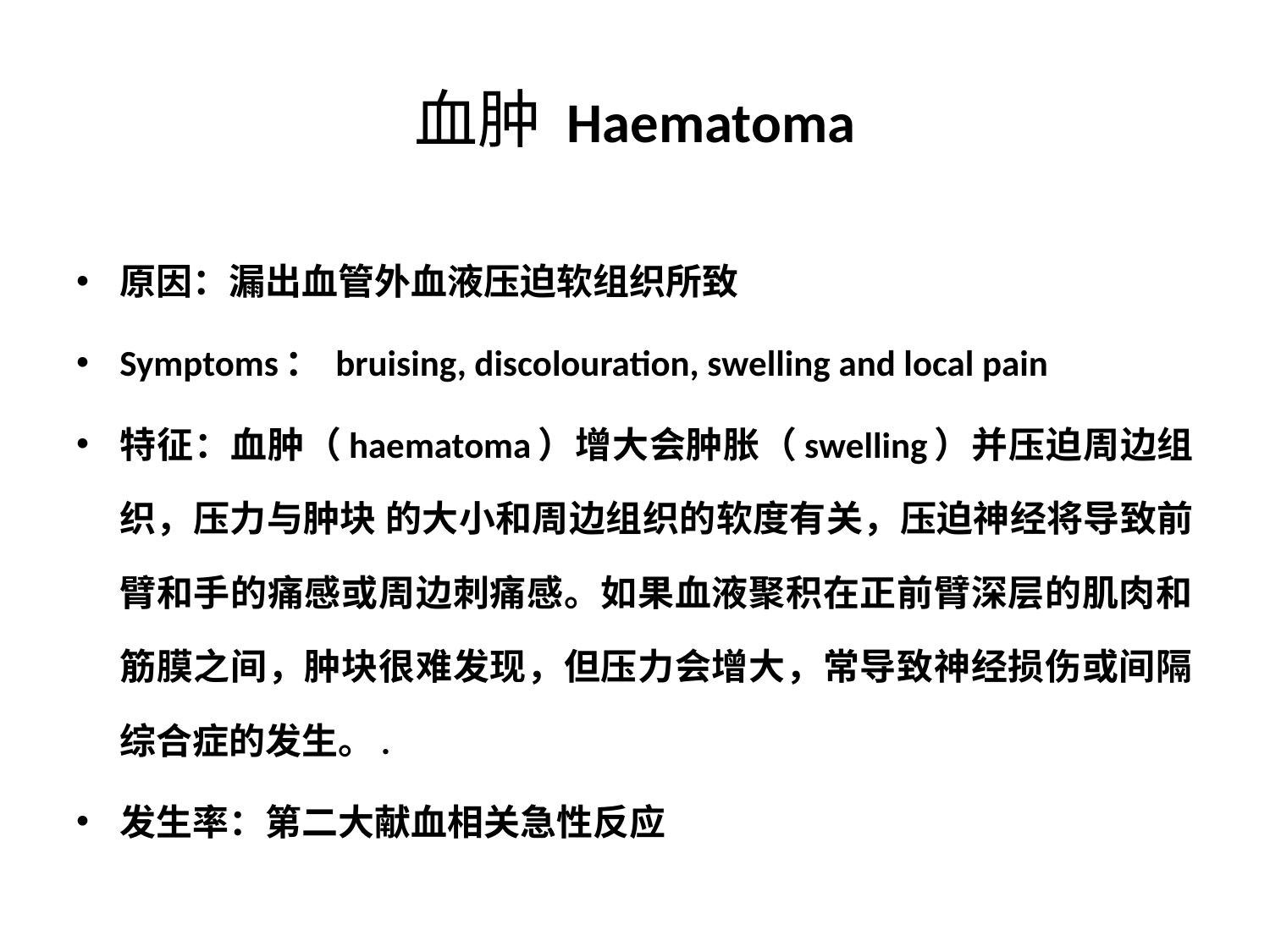

# 血肿 Haematoma
原因：漏出血管外血液压迫软组织所致
Symptoms： bruising, discolouration, swelling and local pain
特征：血肿（haematoma）增大会肿胀（swelling）并压迫周边组织，压力与肿块 的大小和周边组织的软度有关，压迫神经将导致前臂和手的痛感或周边刺痛感。如果血液聚积在正前臂深层的肌肉和筋膜之间，肿块很难发现，但压力会增大，常导致神经损伤或间隔综合症的发生。.
发生率：第二大献血相关急性反应